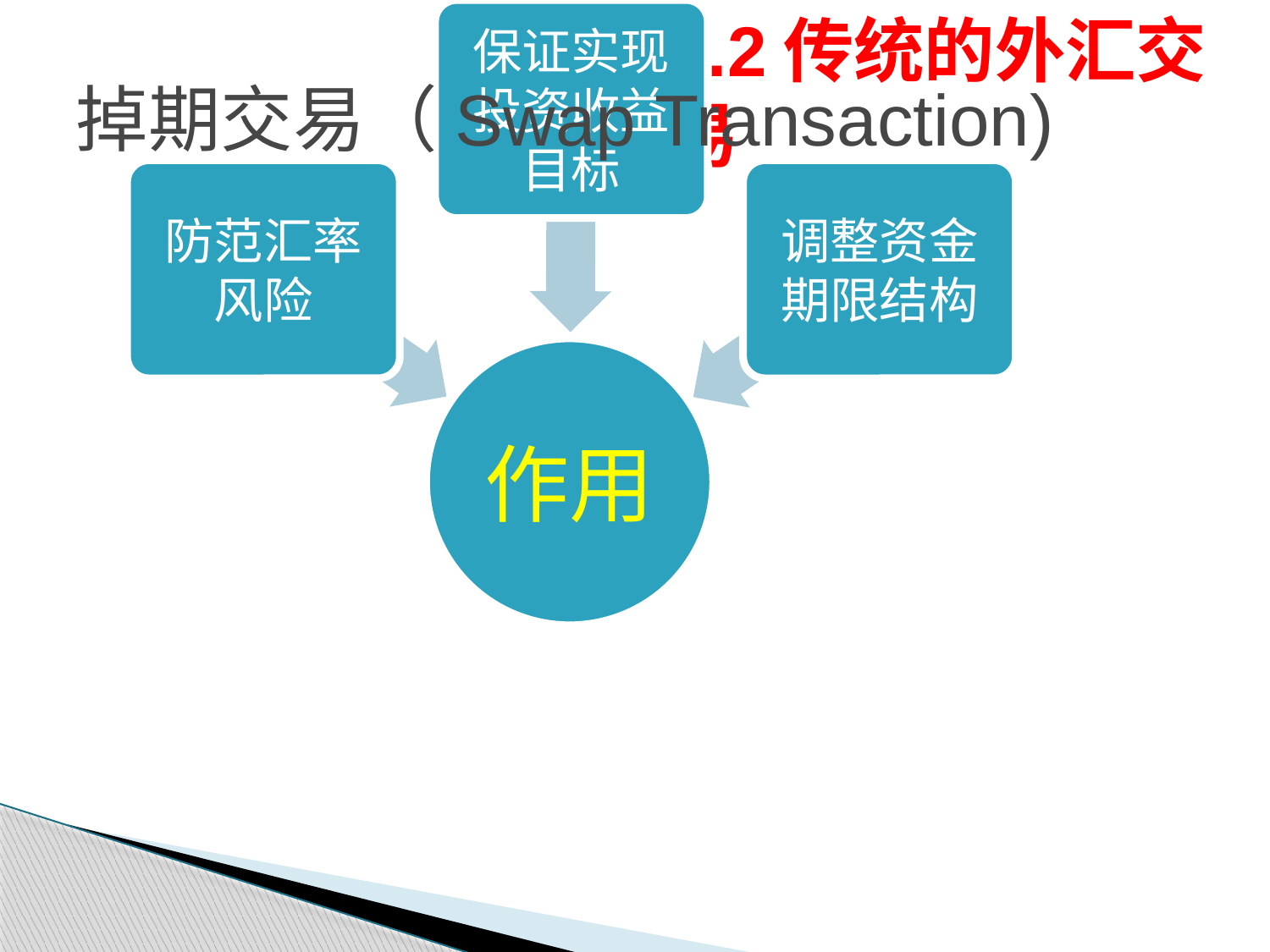

# 掉期交易（Swap Transaction)
作用
防范汇率风险
保证实现投资收益目标
调整资金期限结构